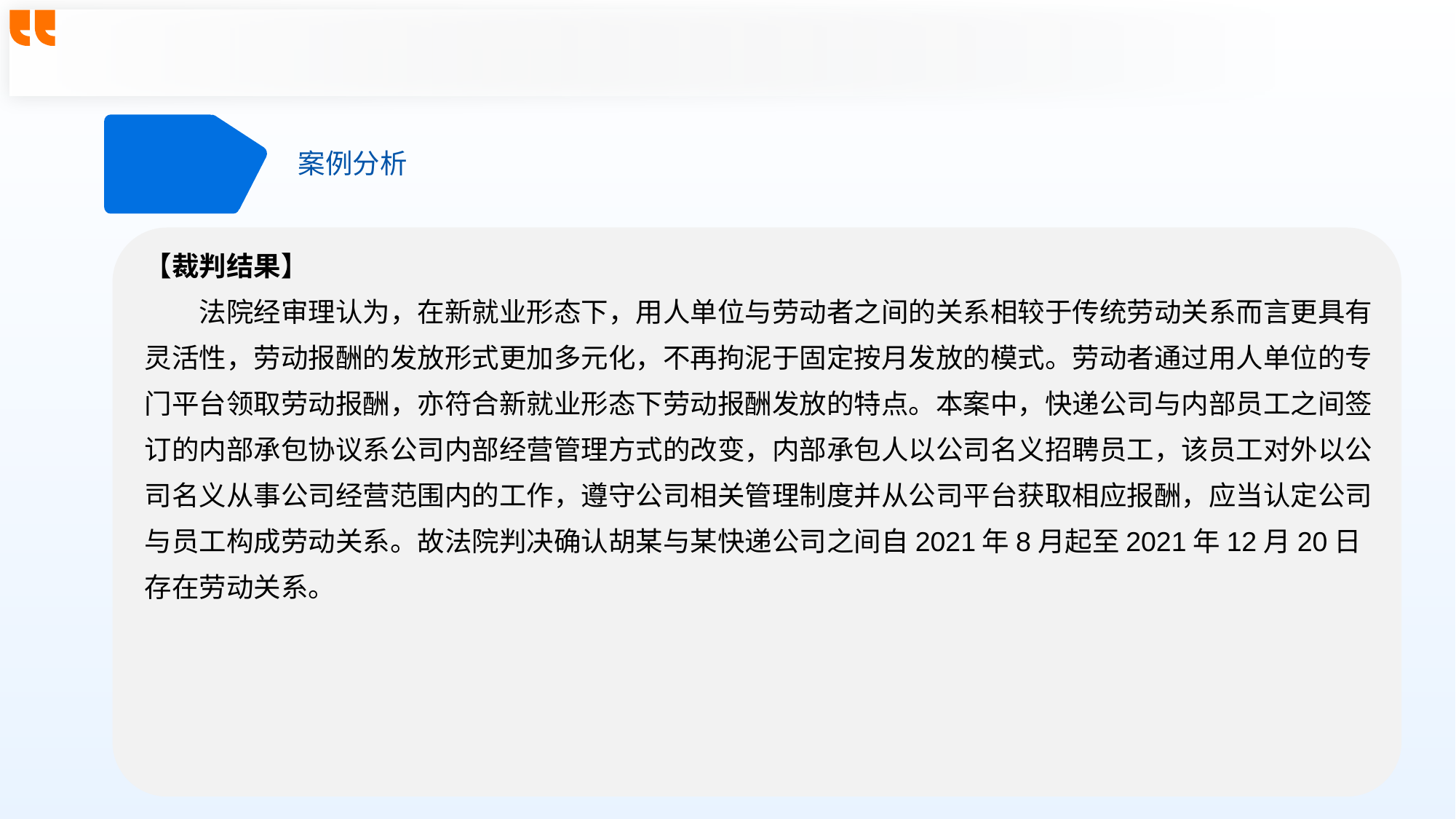

案例分析

【裁判结果】
　　法院经审理认为，在新就业形态下，用人单位与劳动者之间的关系相较于传统劳动关系而言更具有灵活性，劳动报酬的发放形式更加多元化，不再拘泥于固定按月发放的模式。劳动者通过用人单位的专门平台领取劳动报酬，亦符合新就业形态下劳动报酬发放的特点。本案中，快递公司与内部员工之间签订的内部承包协议系公司内部经营管理方式的改变，内部承包人以公司名义招聘员工，该员工对外以公司名义从事公司经营范围内的工作，遵守公司相关管理制度并从公司平台获取相应报酬，应当认定公司与员工构成劳动关系。故法院判决确认胡某与某快递公司之间自2021年8月起至2021年12月20日存在劳动关系。